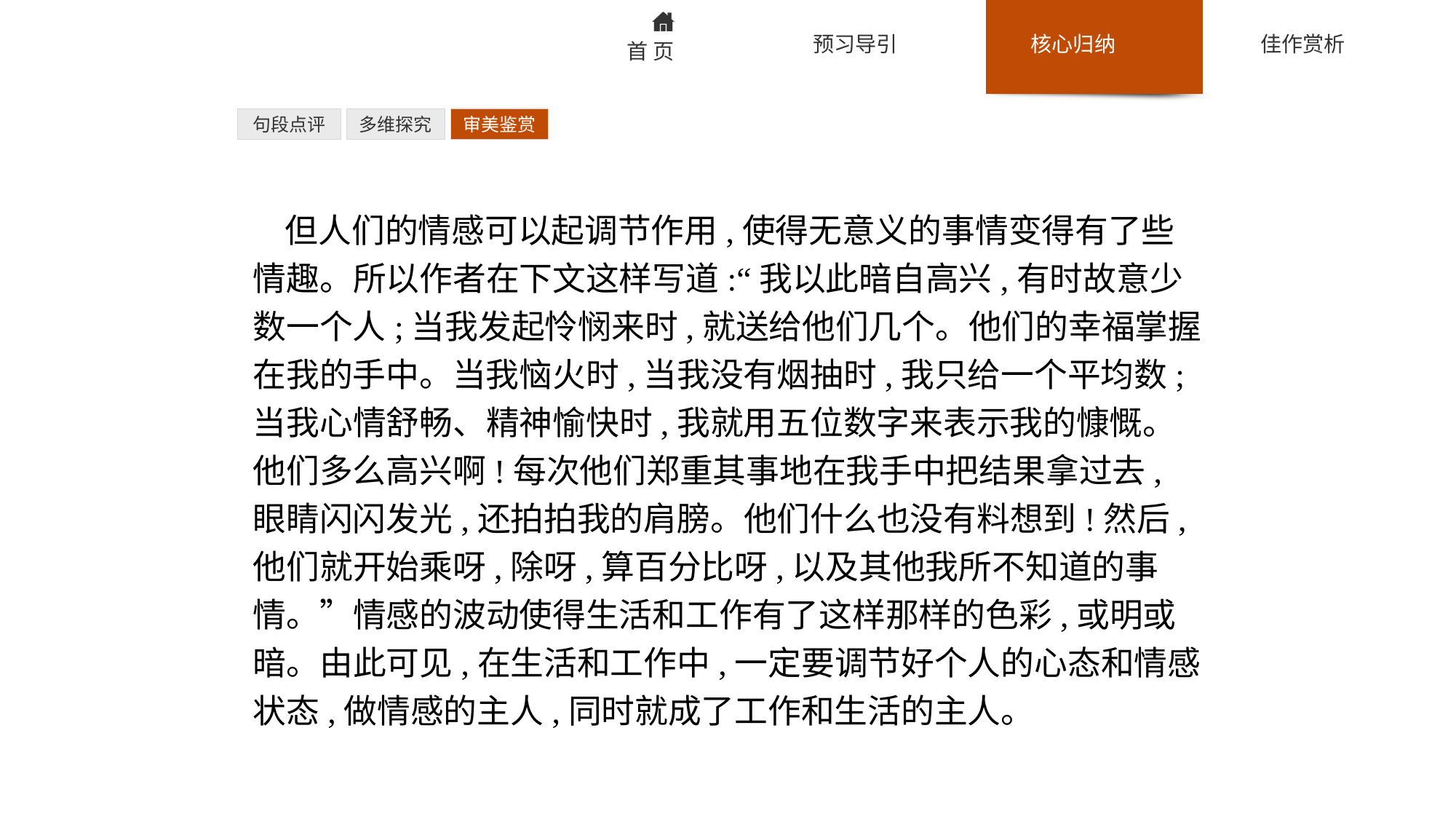

句段点评
多维探究
审美鉴赏
但人们的情感可以起调节作用,使得无意义的事情变得有了些情趣。所以作者在下文这样写道:“我以此暗自高兴,有时故意少数一个人;当我发起怜悯来时,就送给他们几个。他们的幸福掌握在我的手中。当我恼火时,当我没有烟抽时,我只给一个平均数;当我心情舒畅、精神愉快时,我就用五位数字来表示我的慷慨。他们多么高兴啊!每次他们郑重其事地在我手中把结果拿过去,眼睛闪闪发光,还拍拍我的肩膀。他们什么也没有料想到!然后,他们就开始乘呀,除呀,算百分比呀,以及其他我所不知道的事情。”情感的波动使得生活和工作有了这样那样的色彩,或明或暗。由此可见,在生活和工作中,一定要调节好个人的心态和情感状态,做情感的主人,同时就成了工作和生活的主人。